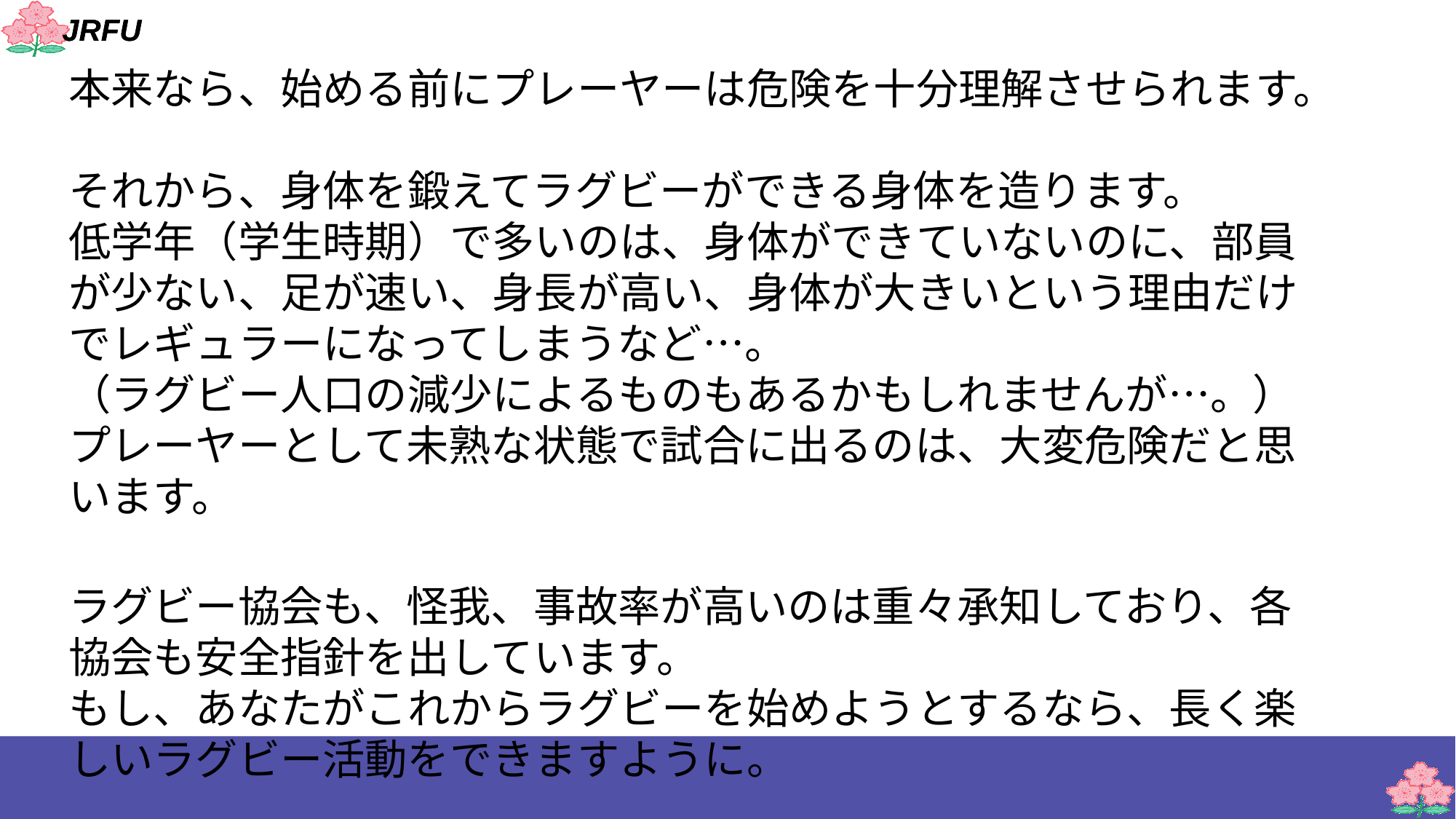

本来なら、始める前にプレーヤーは危険を十分理解させられます。
それから、身体を鍛えてラグビーができる身体を造ります。
低学年（学生時期）で多いのは、身体ができていないのに、部員が少ない、足が速い、身長が高い、身体が大きいという理由だけでレギュラーになってしまうなど…。
（ラグビー人口の減少によるものもあるかもしれませんが…。）
プレーヤーとして未熟な状態で試合に出るのは、大変危険だと思います。
ラグビー協会も、怪我、事故率が高いのは重々承知しており、各協会も安全指針を出しています。
もし、あなたがこれからラグビーを始めようとするなら、長く楽しいラグビー活動をできますように。